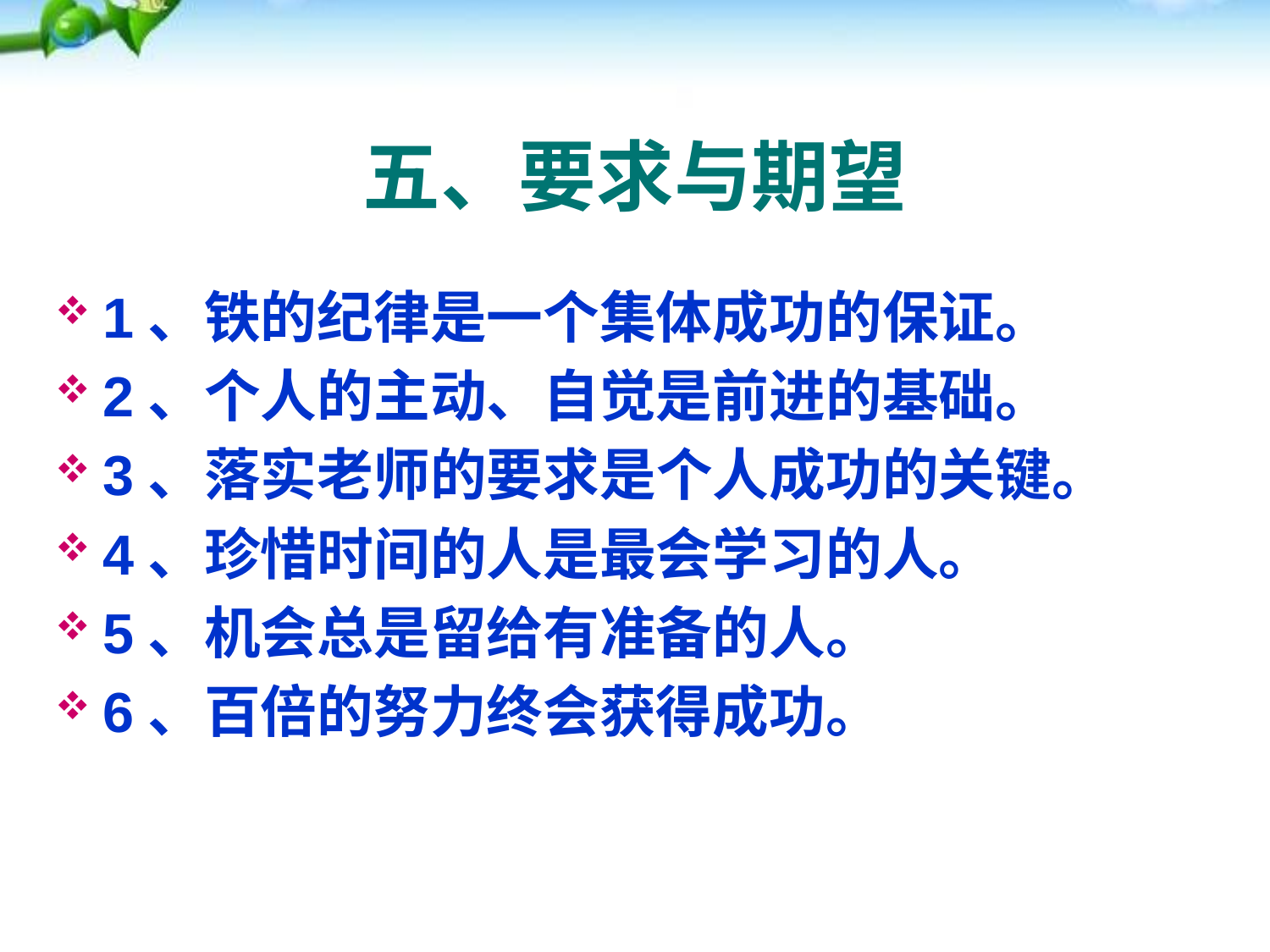

# 五、要求与期望
1、铁的纪律是一个集体成功的保证。
2、个人的主动、自觉是前进的基础。
3、落实老师的要求是个人成功的关键。
4、珍惜时间的人是最会学习的人。
5、机会总是留给有准备的人。
6、百倍的努力终会获得成功。